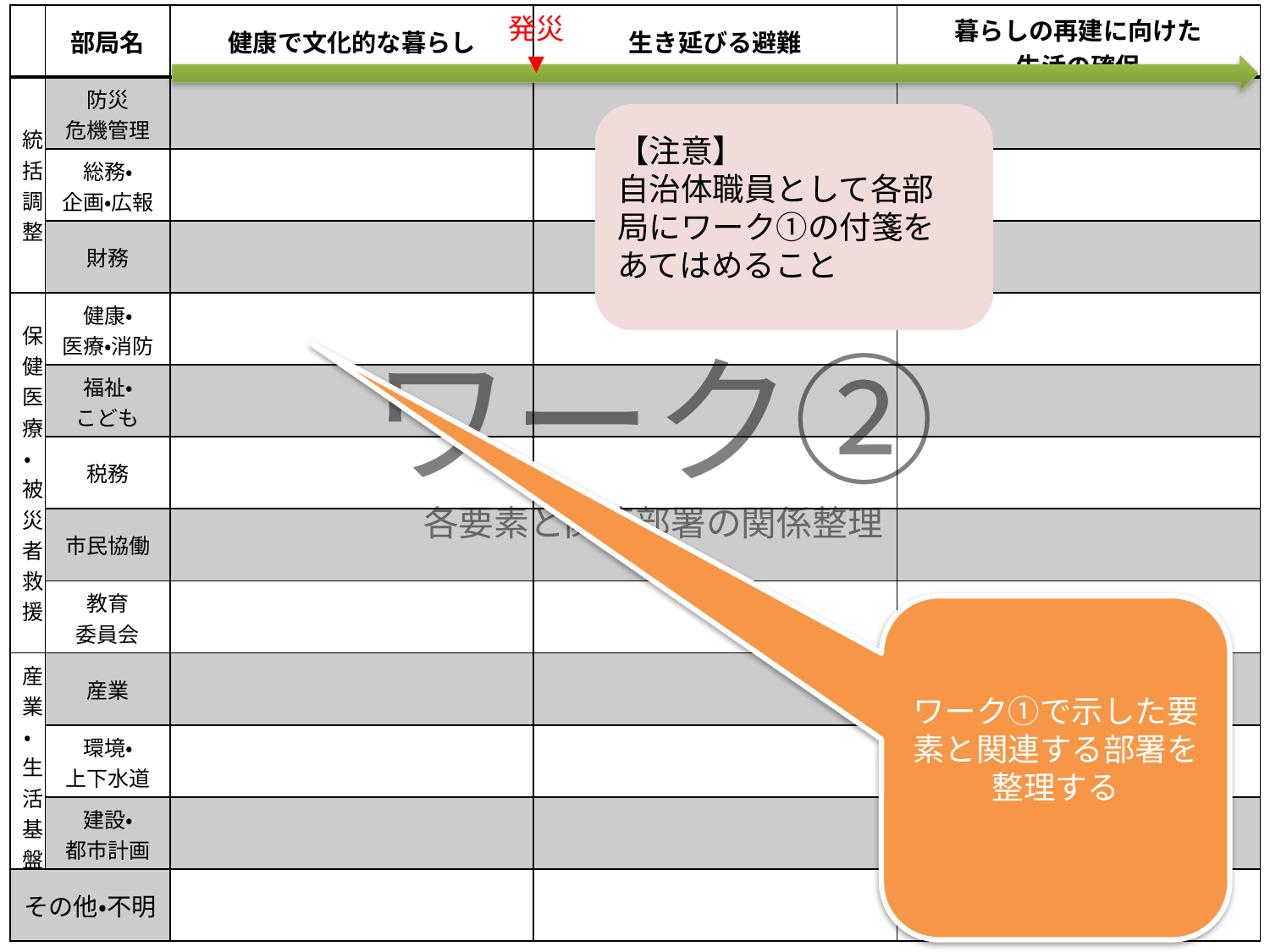

|  | 部局名 | 健康で文化的な暮らし | 生き延びる避難 | 暮らしの再建に向けた 生活の確保 |
| --- | --- | --- | --- | --- |
| 統括調整 | 防災 危機管理 |  |  |  |
|  | 総務・ 企画・広報 |  |  |  |
|  | 財務 |  |  |  |
| 保健医療・被災者救援 | 健康・ 医療・消防 |  |  |  |
| 被災者救援 | 福祉・ こども |  |  |  |
|  | 税務 |  |  |  |
|  | 市民協働 |  |  |  |
|  | 教育 委員会 |  |  |  |
| 産業・生活基盤 | 産業 |  |  |  |
| 産業・生活基盤 | 環境・ 上下水道 |  |  |  |
|  | 建設・ 都市計画 |  |  |  |
| その他・不明 | その他 |  |  |  |
発災
▼

【注意】
自治体職員として各部局にワーク①の付箋をあてはめること
ワーク②
各要素と関連部署の関係整理
ワーク①で示した要素と関連する部署を整理する

17